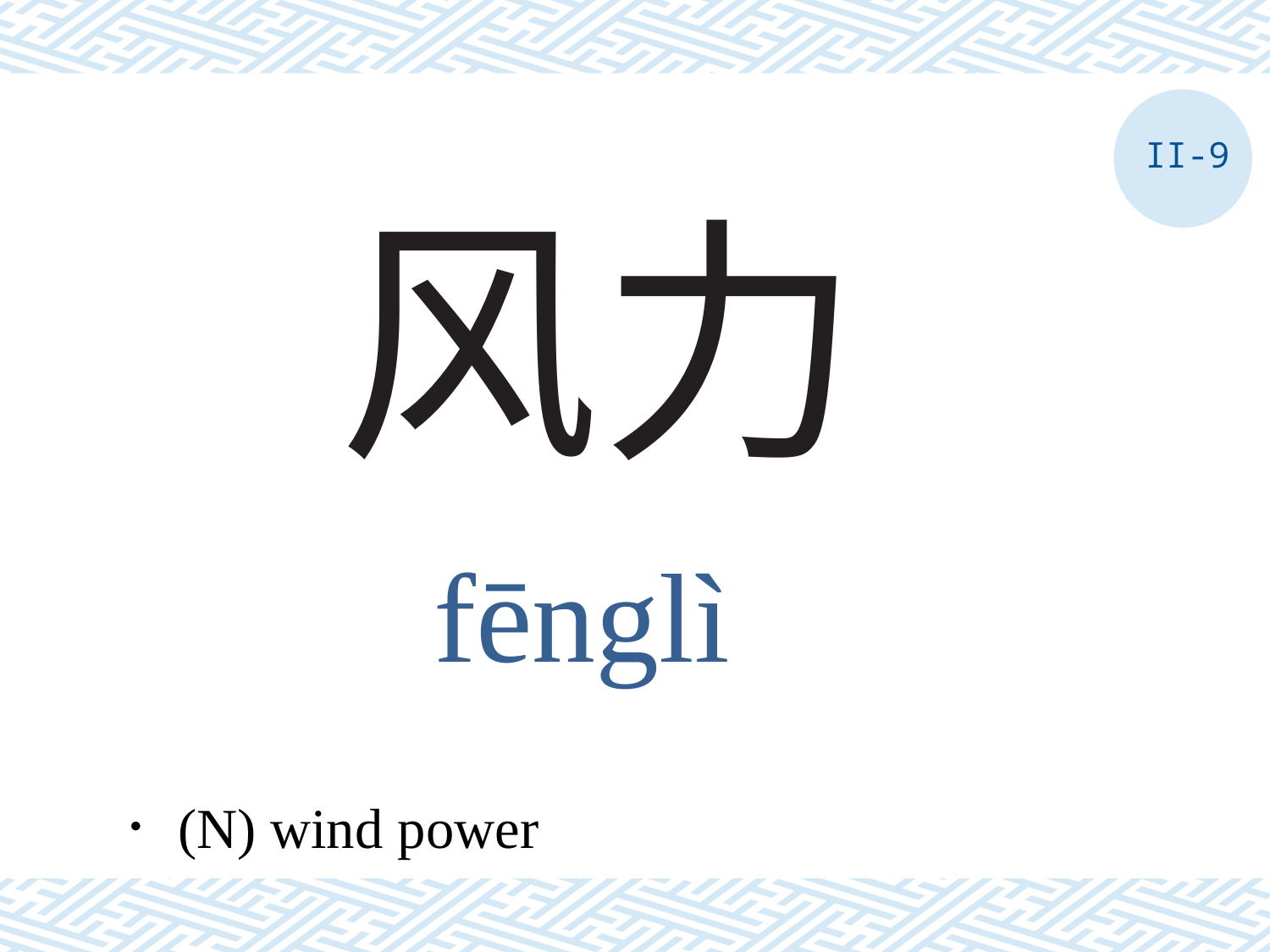

II-9

# 风力
fēnglì
．(N) wind power